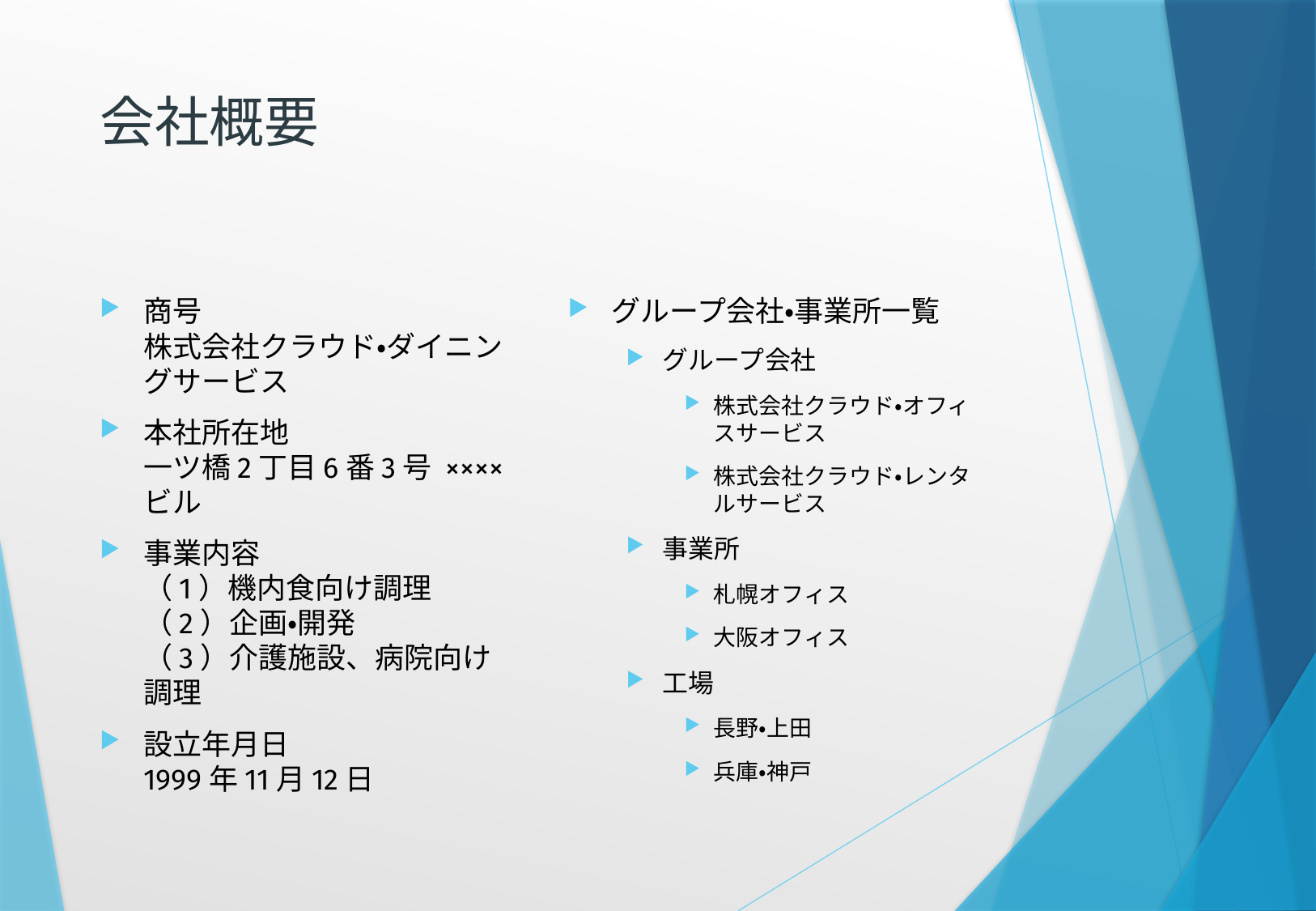

# 会社概要
商号
株式会社クラウド・ダイニングサービス
本社所在地
一ツ橋2丁目6番3号 ××××ビル
事業内容
（1）機内食向け調理
（2）企画・開発
（3）介護施設、病院向け調理
設立年月日
1999年11月12日
グループ会社・事業所一覧
グループ会社
株式会社クラウド・オフィスサービス
株式会社クラウド・レンタルサービス
事業所
札幌オフィス
大阪オフィス
工場
長野・上田
兵庫・神戸